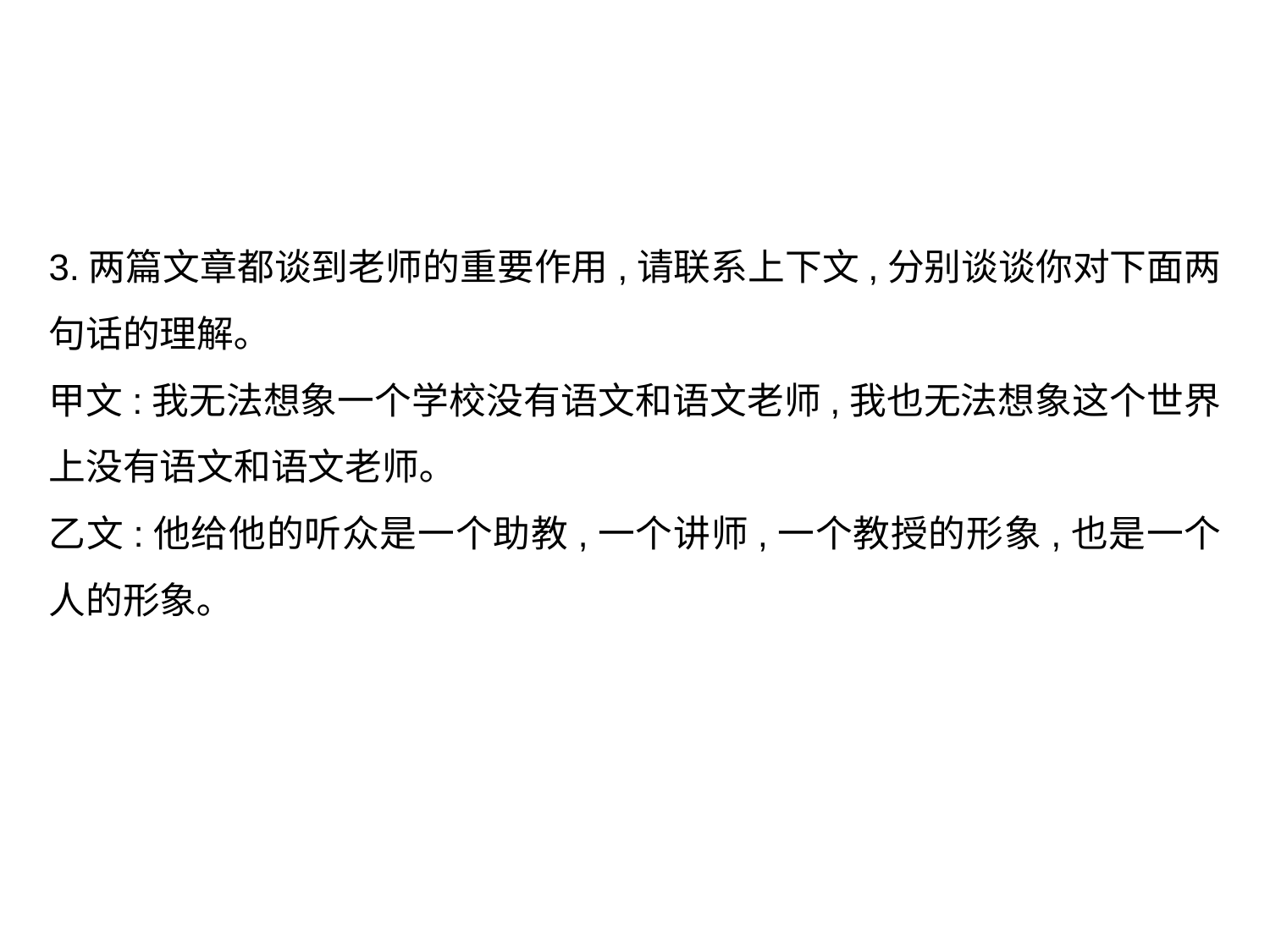

3.两篇文章都谈到老师的重要作用,请联系上下文,分别谈谈你对下面两句话的理解｡
甲文:我无法想象一个学校没有语文和语文老师,我也无法想象这个世界上没有语文和语文老师｡
乙文:他给他的听众是一个助教,一个讲师,一个教授的形象,也是一个人的形象｡